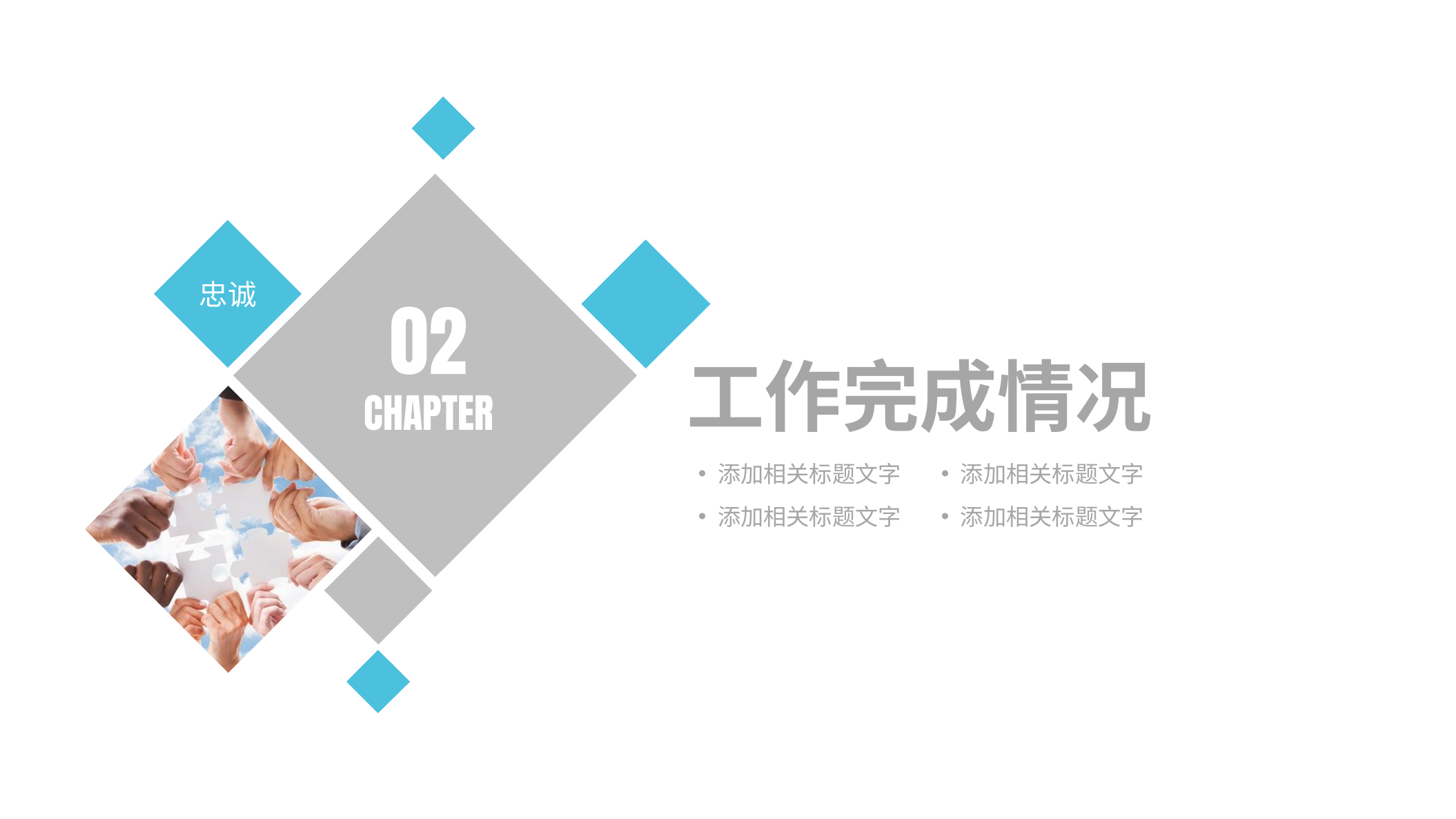

忠诚

02
CHAPTER
工作完成情况

添加相关标题文字
添加相关标题文字
添加相关标题文字
添加相关标题文字